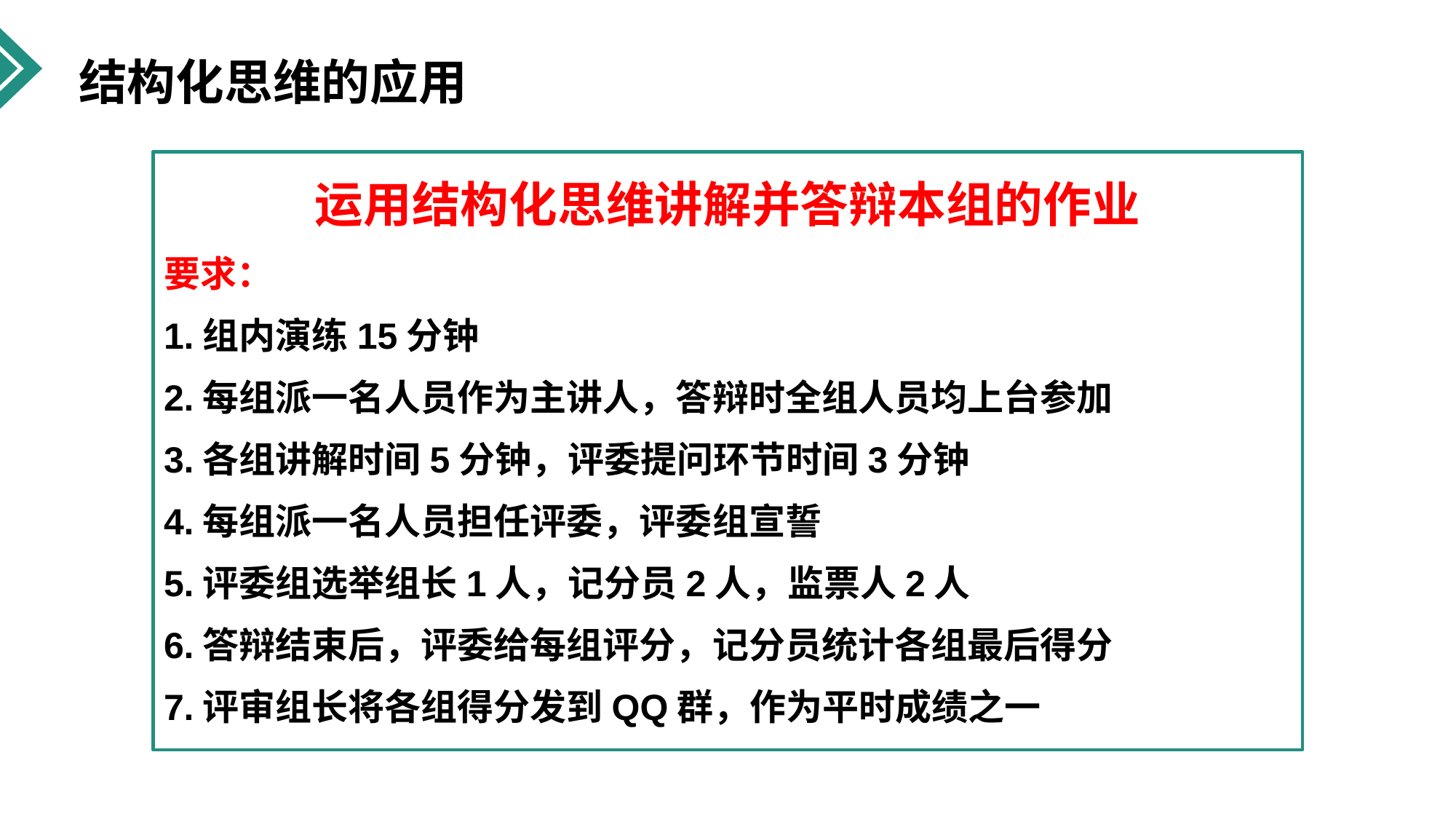

结构化思维的应用
运用结构化思维讲解并答辩本组的作业
要求：
1.组内演练15分钟
2.每组派一名人员作为主讲人，答辩时全组人员均上台参加
3.各组讲解时间5分钟，评委提问环节时间3分钟
4.每组派一名人员担任评委，评委组宣誓
5.评委组选举组长1人，记分员2人，监票人2人
6.答辩结束后，评委给每组评分，记分员统计各组最后得分
7.评审组长将各组得分发到QQ群，作为平时成绩之一